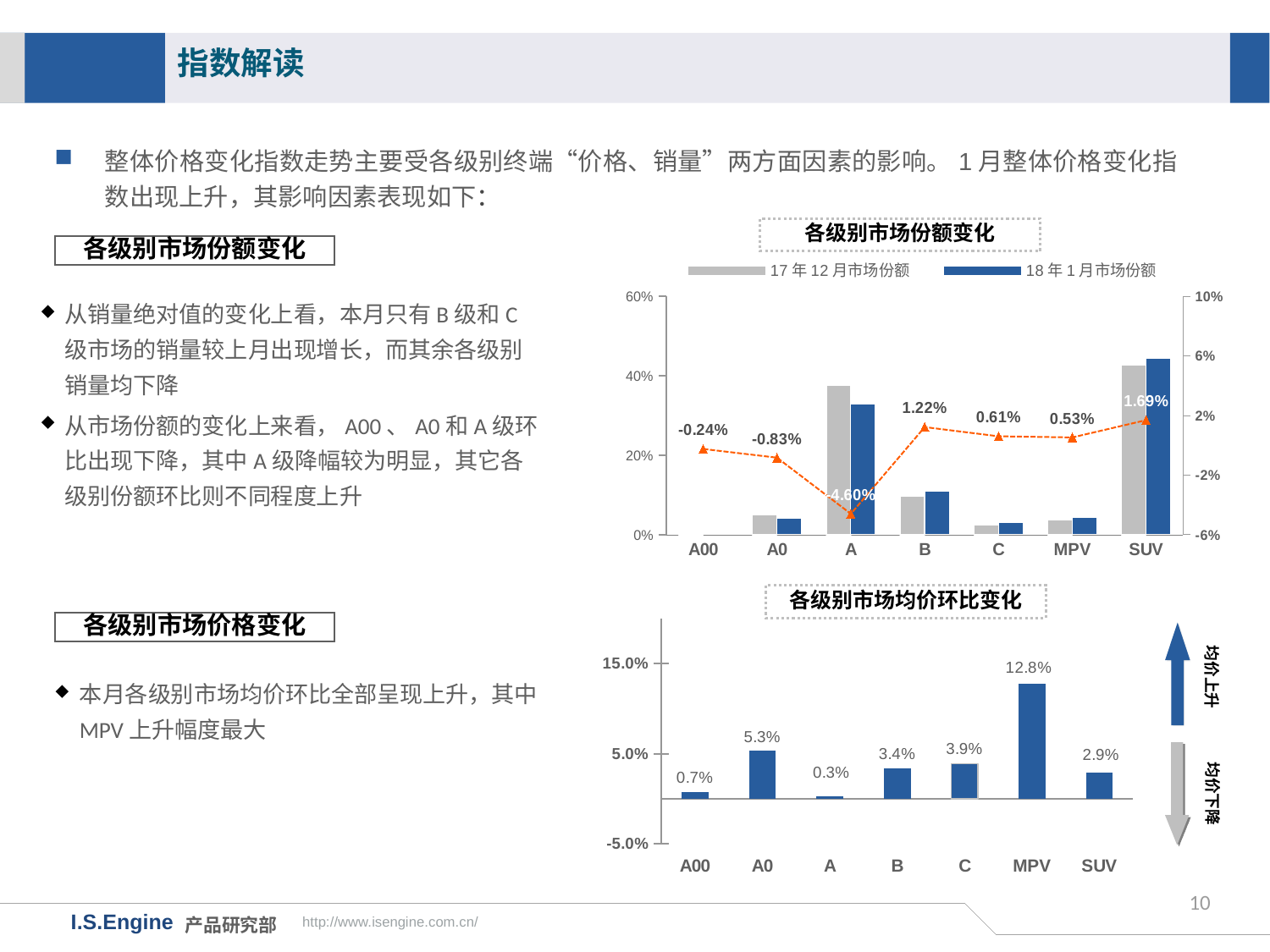

指数解读
整体价格变化指数走势主要受各级别终端“价格、销量”两方面因素的影响。1月整体价格变化指数出现上升，其影响因素表现如下：
各级别市场份额变化
各级别市场份额变化

### Chart

| Category | 17年12月市场份额 | 18年1月市场份额 | 月度份额差值 |
|---|---|---|---|
| A00 | 0.0039 | 0.0014677297572164756 | -0.0024322702427835245 |
| A0 | 0.0493 | 0.04100232679468073 | -0.008297673205319267 |
| A | 0.3753 | 0.3293355537309063 | -0.04596444626909374 |
| B | 0.0966 | 0.10882387903309243 | 0.012223879033092425 |
| C | 0.0255 | 0.03158233044887105 | 0.006082330448871052 |
| MPV | 0.0384 | 0.04369123852837391 | 0.005291238528373911 |
| SUV | 0.4272 | 0.4440969417068591 | 0.01689694170685907 |
从销量绝对值的变化上看，本月只有B级和C级市场的销量较上月出现增长，而其余各级别销量均下降
从市场份额的变化上来看，A00、A0和A级环比出现下降，其中A级降幅较为明显，其它各级别份额环比则不同程度上升
各级别市场均价环比变化

### Chart

| Category |  |
|---|---|
| A00 | 0.007 |
| A0 | 0.053 |
| A | 0.003 |
| B | 0.034 |
| C | 0.039 |
| MPV | 0.128 |
| SUV | 0.029 |
各级别市场价格变化

均价上升
本月各级别市场均价环比全部呈现上升，其中MPV上升幅度最大

均价下降
10